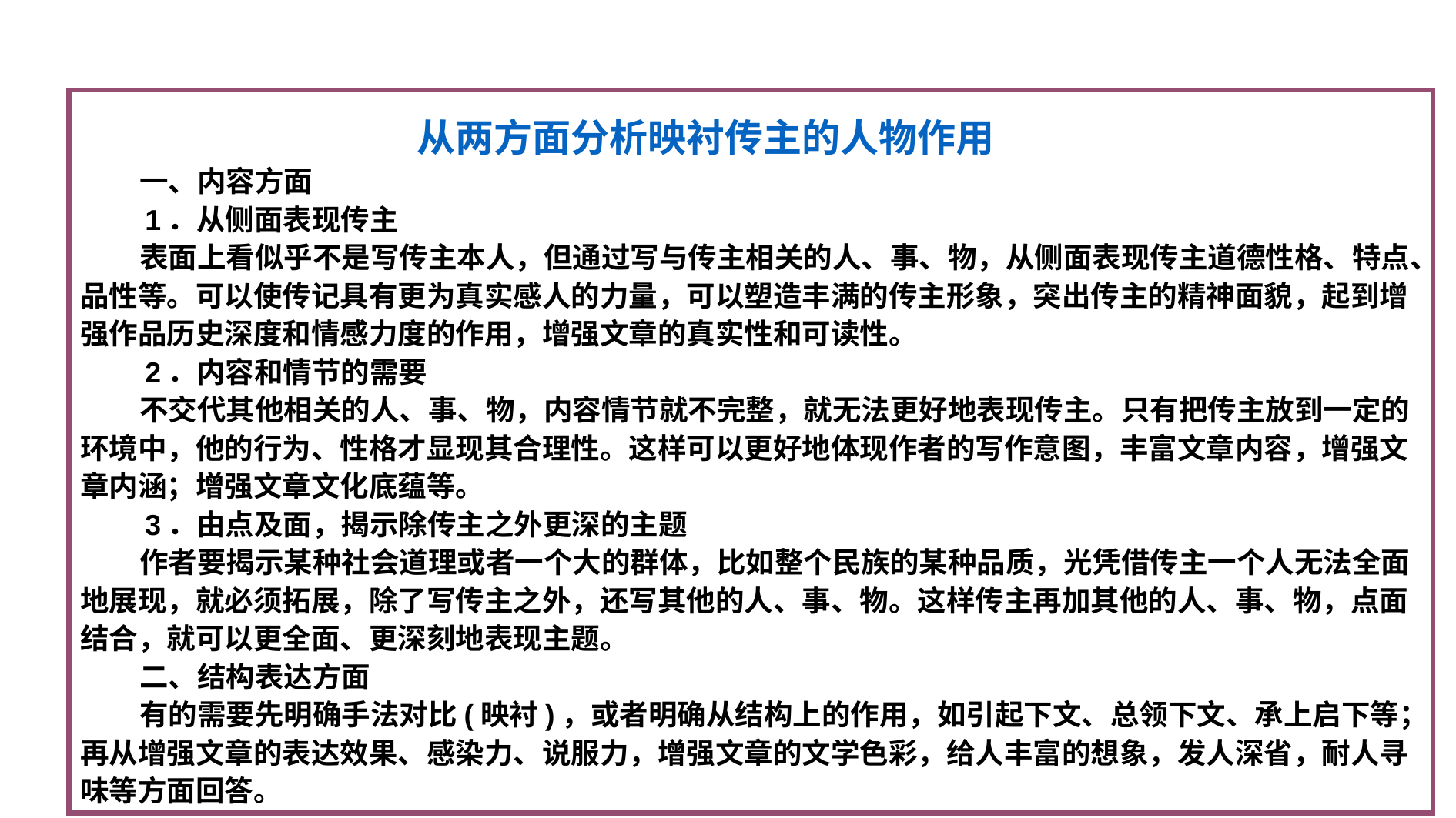

从两方面分析映衬传主的人物作用
        一、内容方面
        1．从侧面表现传主
        表面上看似乎不是写传主本人，但通过写与传主相关的人、事、物，从侧面表现传主道德性格、特点、品性等。可以使传记具有更为真实感人的力量，可以塑造丰满的传主形象，突出传主的精神面貌，起到增强作品历史深度和情感力度的作用，增强文章的真实性和可读性。
        2．内容和情节的需要
        不交代其他相关的人、事、物，内容情节就不完整，就无法更好地表现传主。只有把传主放到一定的环境中，他的行为、性格才显现其合理性。这样可以更好地体现作者的写作意图，丰富文章内容，增强文章内涵；增强文章文化底蕴等。
        3．由点及面，揭示除传主之外更深的主题
        作者要揭示某种社会道理或者一个大的群体，比如整个民族的某种品质，光凭借传主一个人无法全面地展现，就必须拓展，除了写传主之外，还写其他的人、事、物。这样传主再加其他的人、事、物，点面结合，就可以更全面、更深刻地表现主题。
        二、结构表达方面
        有的需要先明确手法对比(映衬)，或者明确从结构上的作用，如引起下文、总领下文、承上启下等；再从增强文章的表达效果、感染力、说服力，增强文章的文学色彩，给人丰富的想象，发人深省，耐人寻味等方面回答。